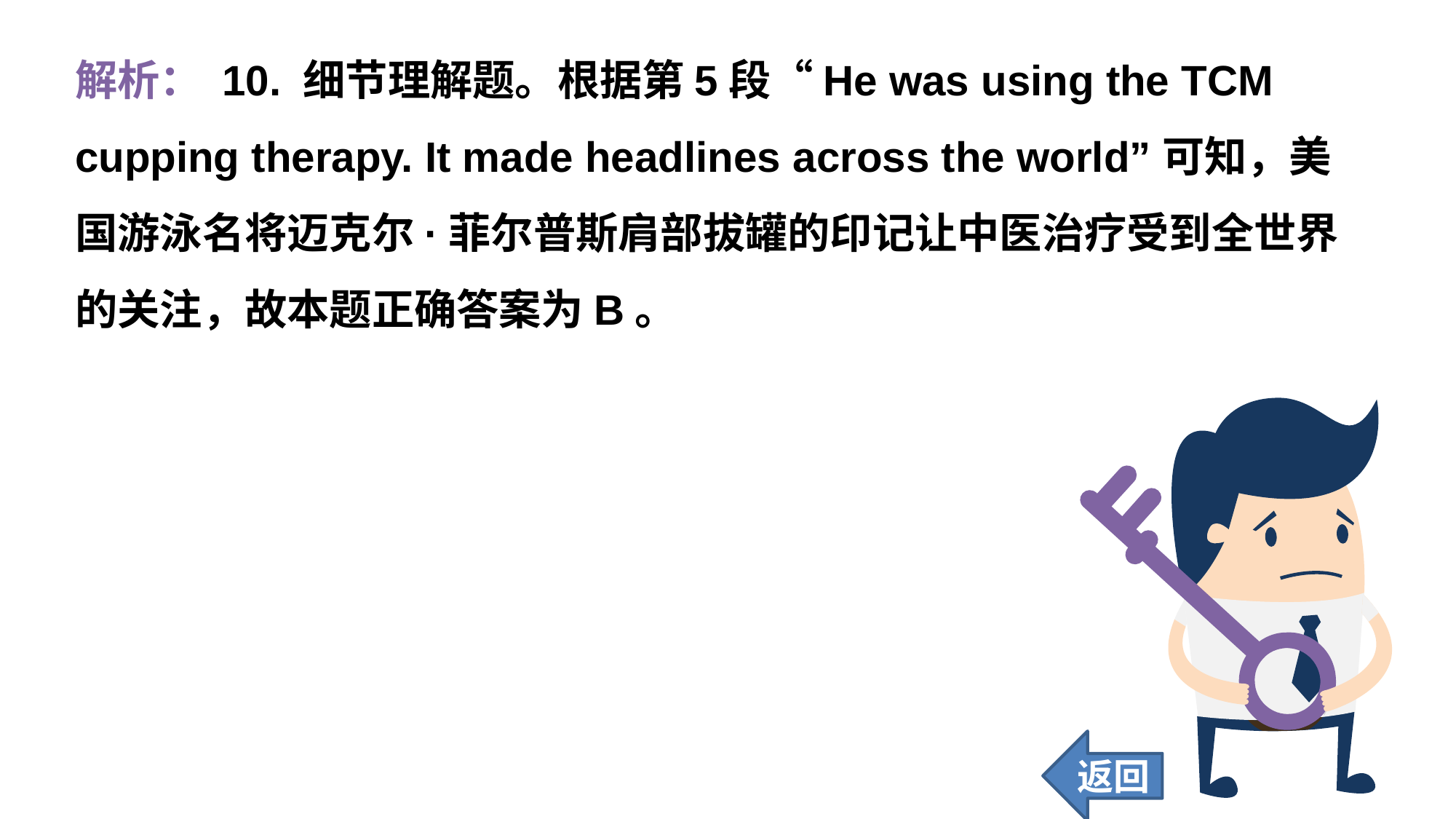

解析： 10. 细节理解题。根据第5段“He was using the TCM cupping therapy. It made headlines across the world”可知，美国游泳名将迈克尔·菲尔普斯肩部拔罐的印记让中医治疗受到全世界的关注，故本题正确答案为B。

返回
304